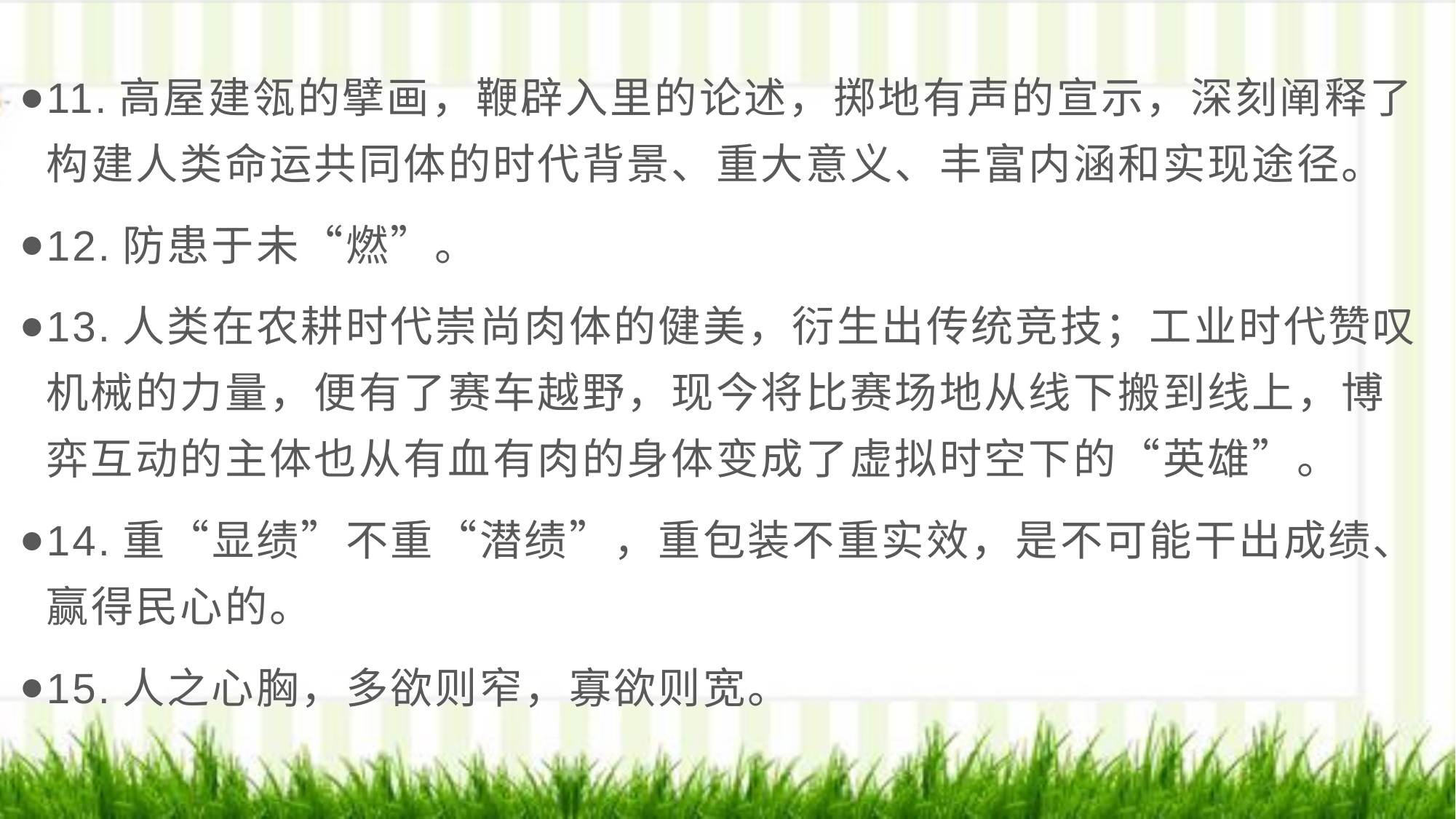

11.高屋建瓴的擘画，鞭辟入里的论述，掷地有声的宣示，深刻阐释了构建人类命运共同体的时代背景、重大意义、丰富内涵和实现途径。
12.防患于未“燃”。
13.人类在农耕时代崇尚肉体的健美，衍生出传统竞技；工业时代赞叹机械的力量，便有了赛车越野，现今将比赛场地从线下搬到线上，博弈互动的主体也从有血有肉的身体变成了虚拟时空下的“英雄”。
14.重“显绩”不重“潜绩”，重包装不重实效，是不可能干出成绩、赢得民心的。
15.人之心胸，多欲则窄，寡欲则宽。